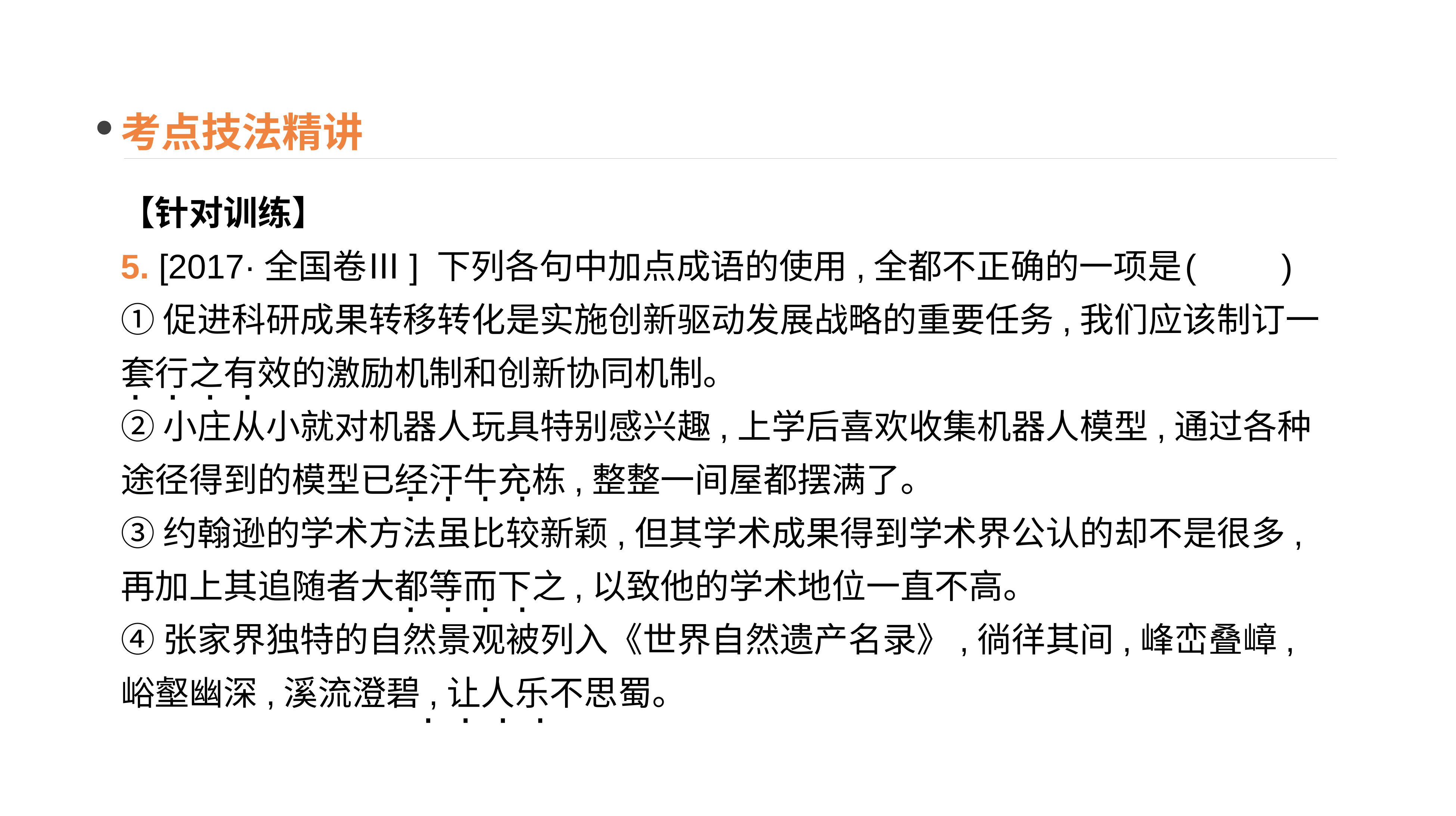

考点技法精讲

【针对训练】
5. [2017·全国卷Ⅲ] 下列各句中加点成语的使用,全都不正确的一项是	(　　)
①促进科研成果转移转化是实施创新驱动发展战略的重要任务,我们应该制订一套行之有效的激励机制和创新协同机制。
②小庄从小就对机器人玩具特别感兴趣,上学后喜欢收集机器人模型,通过各种途径得到的模型已经汗牛充栋,整整一间屋都摆满了。
③约翰逊的学术方法虽比较新颖,但其学术成果得到学术界公认的却不是很多,再加上其追随者大都等而下之,以致他的学术地位一直不高。
④张家界独特的自然景观被列入《世界自然遗产名录》,徜徉其间,峰峦叠嶂,峪壑幽深,溪流澄碧,让人乐不思蜀。
·  ·  ·  ·
·  ·  ·  ·
·  ·  ·  ·
·  ·  ·  ·